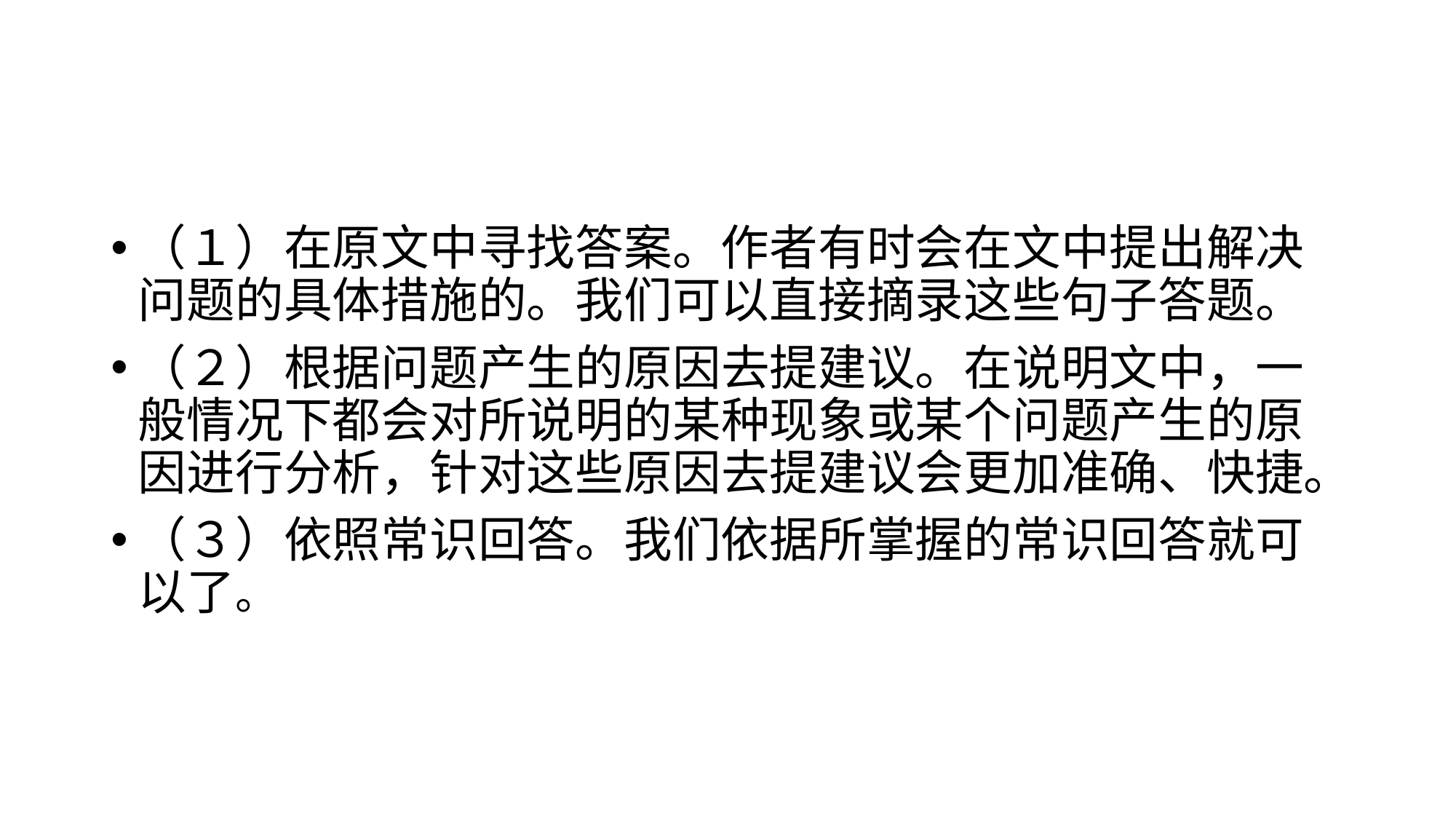

#
（１）在原文中寻找答案。作者有时会在文中提出解决问题的具体措施的。我们可以直接摘录这些句子答题。
（２）根据问题产生的原因去提建议。在说明文中，一般情况下都会对所说明的某种现象或某个问题产生的原因进行分析，针对这些原因去提建议会更加准确、快捷。
（３）依照常识回答。我们依据所掌握的常识回答就可以了。